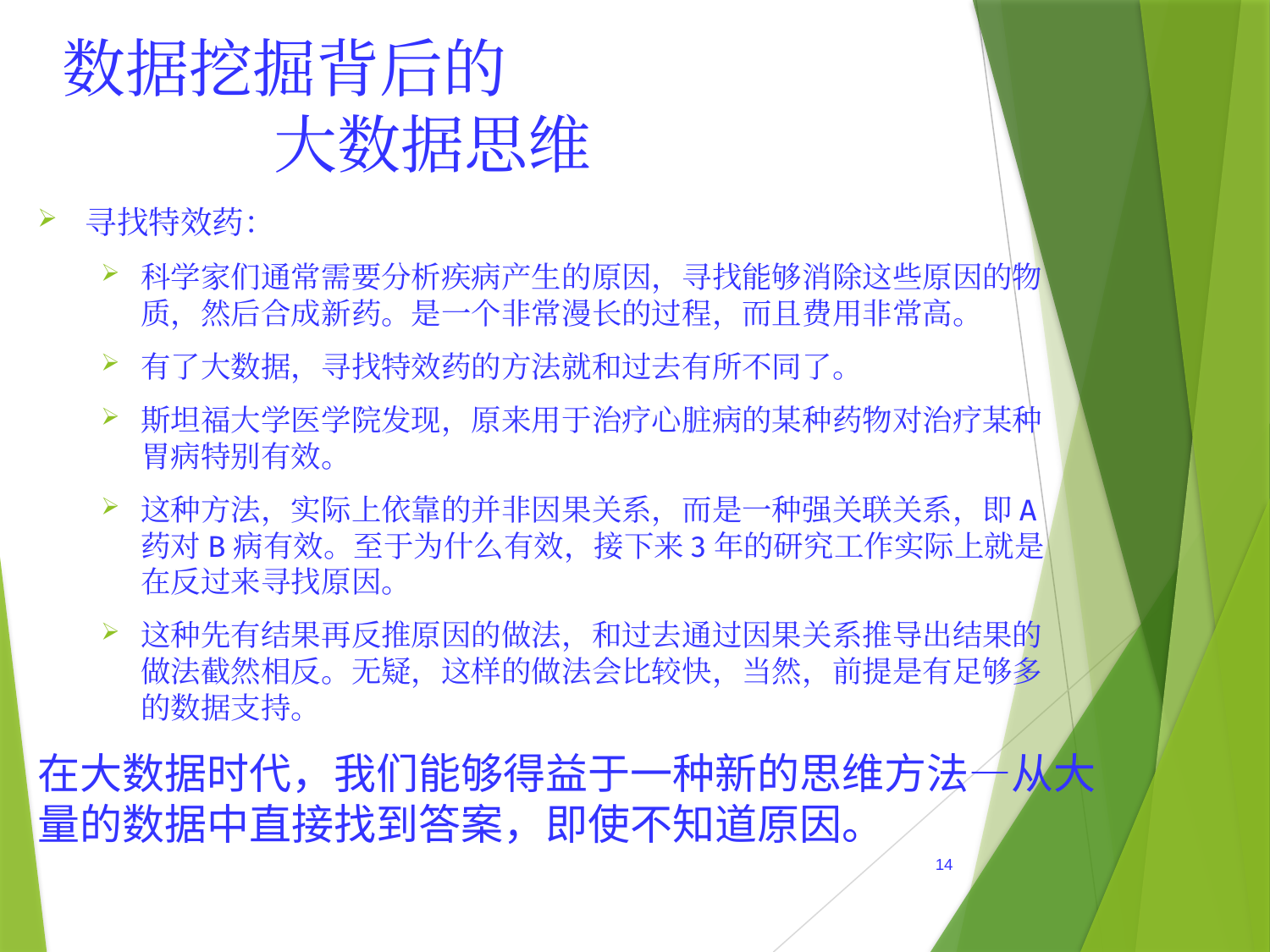

# 数据挖掘背后的 大数据思维
寻找特效药：
科学家们通常需要分析疾病产生的原因，寻找能够消除这些原因的物质，然后合成新药。是一个非常漫长的过程，而且费用非常高。
有了大数据，寻找特效药的方法就和过去有所不同了。
斯坦福大学医学院发现，原来用于治疗心脏病的某种药物对治疗某种胃病特别有效。
这种方法，实际上依靠的并非因果关系，而是一种强关联关系，即A药对B病有效。至于为什么有效，接下来3年的研究工作实际上就是在反过来寻找原因。
这种先有结果再反推原因的做法，和过去通过因果关系推导出结果的做法截然相反。无疑，这样的做法会比较快，当然，前提是有足够多的数据支持。

在大数据时代，我们能够得益于一种新的思维方法—从大量的数据中直接找到答案，即使不知道原因。
14